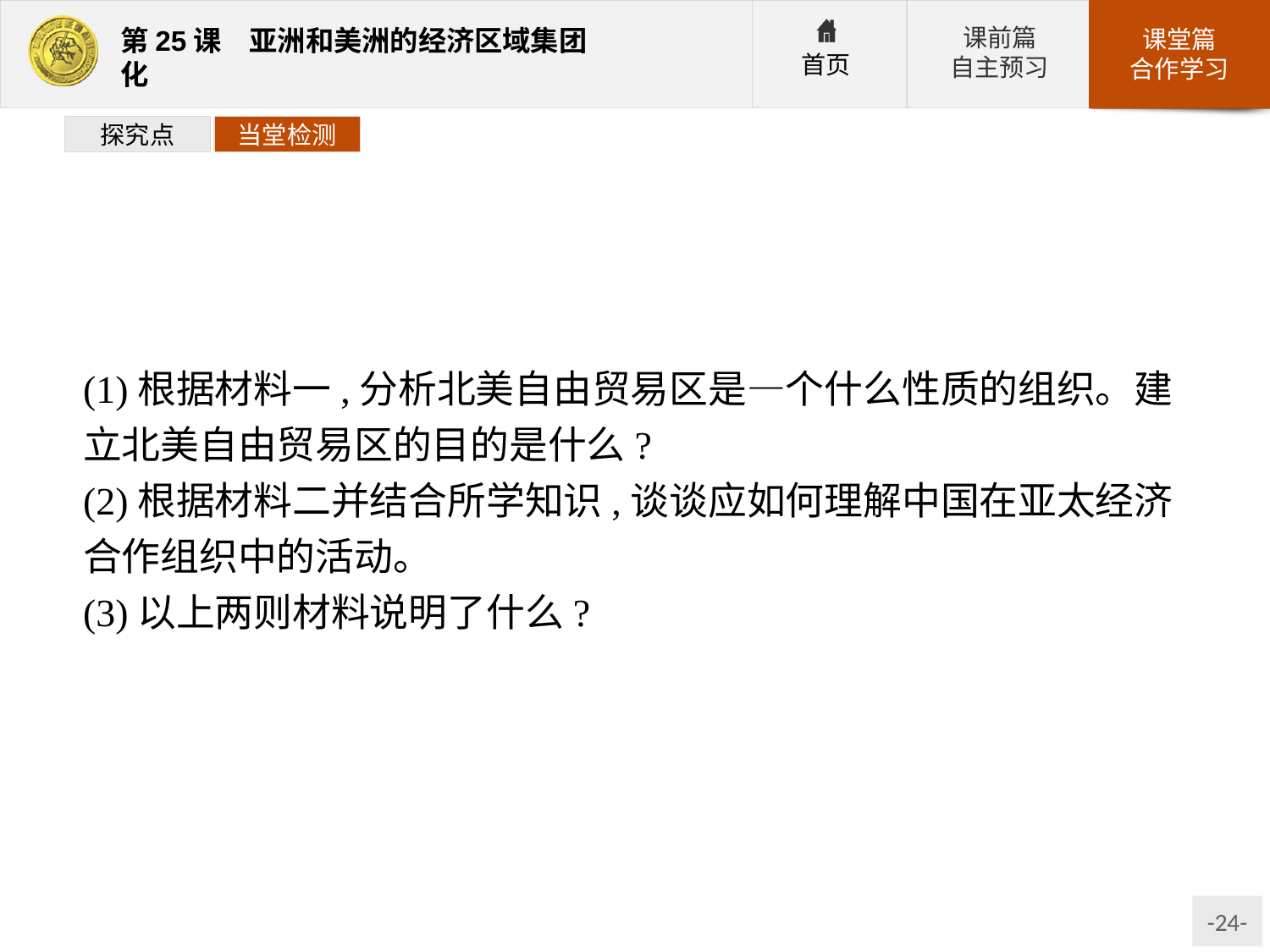

探究点
当堂检测
(1)根据材料一,分析北美自由贸易区是—个什么性质的组织。建立北美自由贸易区的目的是什么?
(2)根据材料二并结合所学知识,谈谈应如何理解中国在亚太经济合作组织中的活动。
(3)以上两则材料说明了什么?